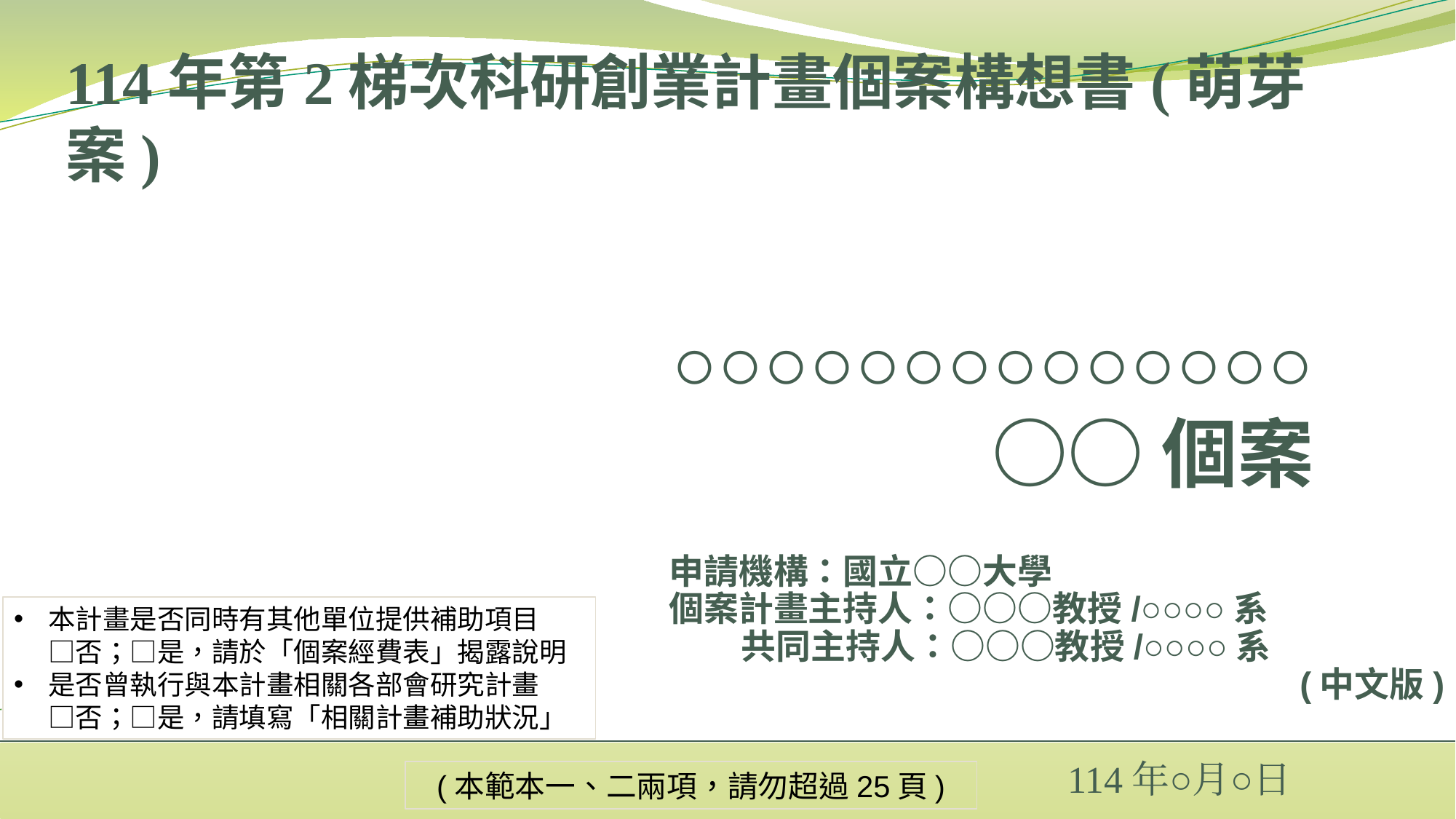

# 114年第2梯次科研創業計畫個案構想書(萌芽案)
○○○○○○○○○○○○○○
○○個案
申請機構：國立○○大學
個案計畫主持人：○○○教授/○○○○系
        共同主持人：○○○教授/○○○○系
(中文版)
本計畫是否同時有其他單位提供補助項目
□否；□是，請於「個案經費表」揭露說明
是否曾執行與本計畫相關各部會研究計畫
□否；□是，請填寫「相關計畫補助狀況」
 114年○月○日
(本範本一、二兩項，請勿超過25頁)